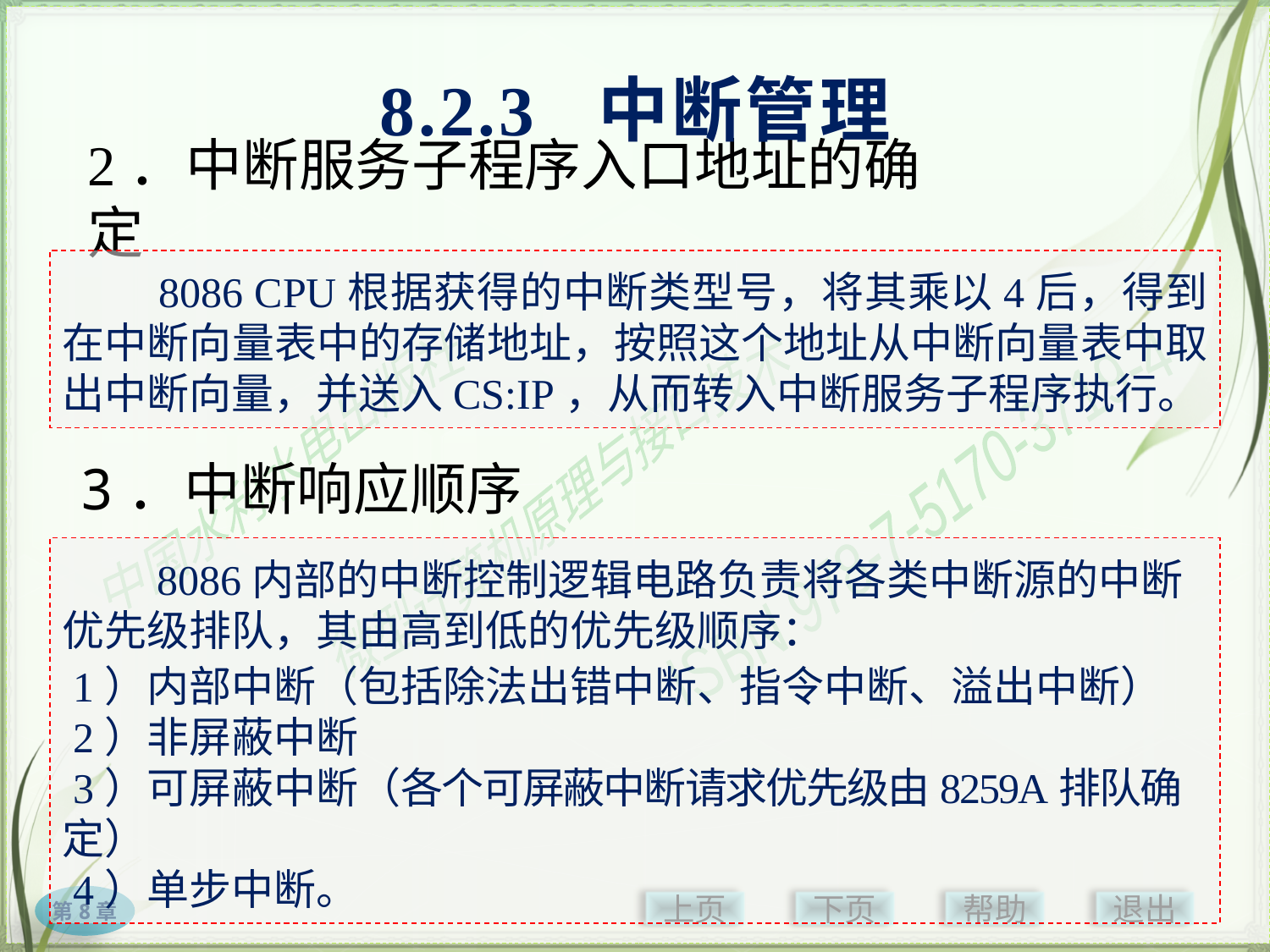

8.2.3  中断管理
# 2．中断服务子程序入口地址的确定
　　8086 CPU根据获得的中断类型号，将其乘以4后，得到在中断向量表中的存储地址，按照这个地址从中断向量表中取出中断向量，并送入CS:IP，从而转入中断服务子程序执行。
3．中断响应顺序
　　8086内部的中断控制逻辑电路负责将各类中断源的中断优先级排队，其由高到低的优先级顺序：
 1）内部中断（包括除法出错中断、指令中断、溢出中断）
 2）非屏蔽中断
 3）可屏蔽中断（各个可屏蔽中断请求优先级由8259A排队确定）
 4）单步中断。